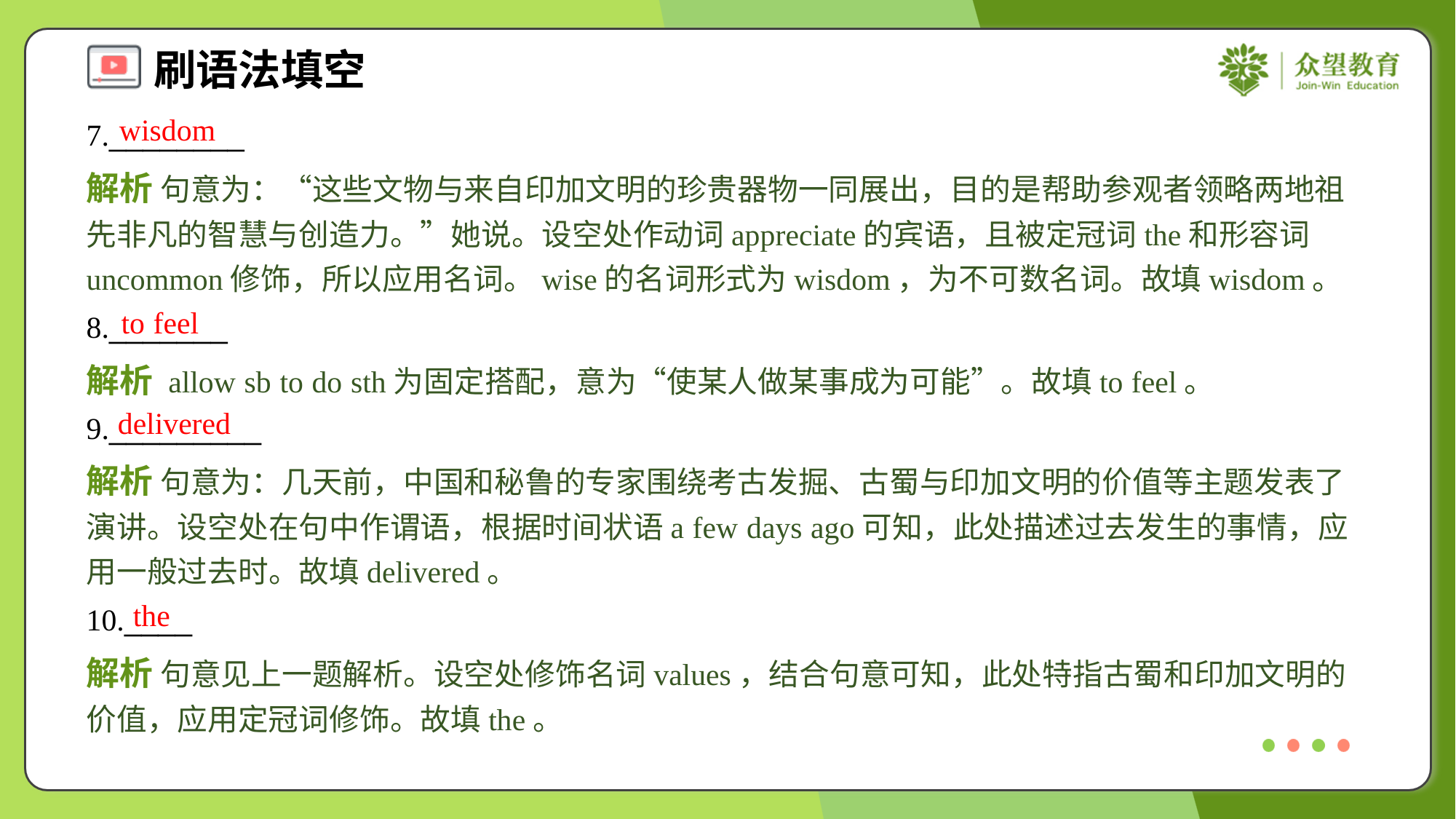

wisdom
7.________
解析 句意为：“这些文物与来自印加文明的珍贵器物一同展出，目的是帮助参观者领略两地祖先非凡的智慧与创造力。”她说。设空处作动词appreciate的宾语，且被定冠词the和形容词uncommon修饰，所以应用名词。wise的名词形式为wisdom，为不可数名词。故填wisdom。
to feel
8._______
解析 allow sb to do sth为固定搭配，意为“使某人做某事成为可能”。故填to feel。
delivered
9._________
解析 句意为：几天前，中国和秘鲁的专家围绕考古发掘、古蜀与印加文明的价值等主题发表了演讲。设空处在句中作谓语，根据时间状语a few days ago可知，此处描述过去发生的事情，应用一般过去时。故填delivered。
the
10.____
解析 句意见上一题解析。设空处修饰名词values，结合句意可知，此处特指古蜀和印加文明的价值，应用定冠词修饰。故填the。